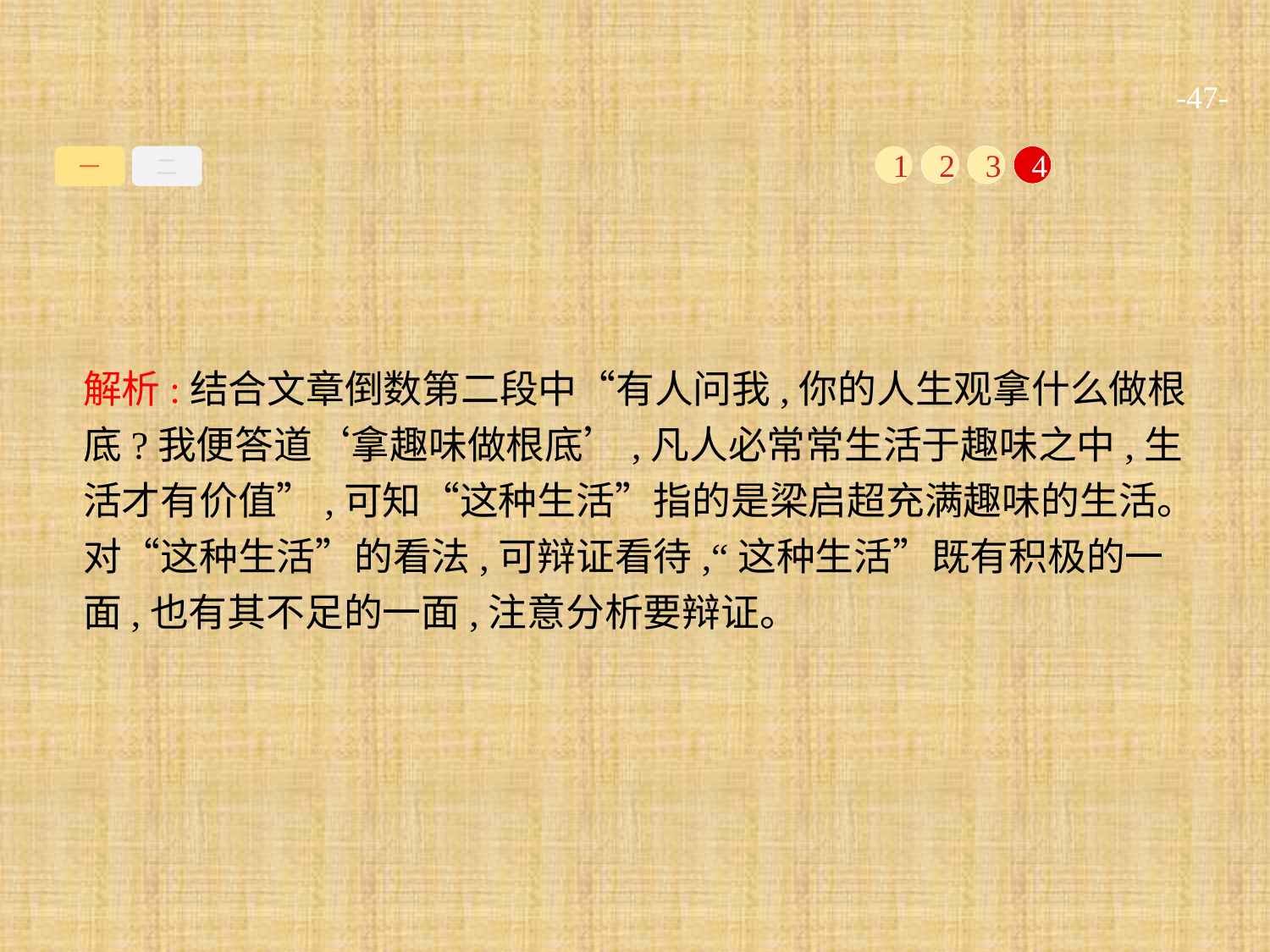

-47-
一
二
1
2
3
4
解析:结合文章倒数第二段中“有人问我,你的人生观拿什么做根底?我便答道‘拿趣味做根底’,凡人必常常生活于趣味之中,生活才有价值”,可知“这种生活”指的是梁启超充满趣味的生活。对“这种生活”的看法,可辩证看待,“这种生活”既有积极的一面,也有其不足的一面,注意分析要辩证。